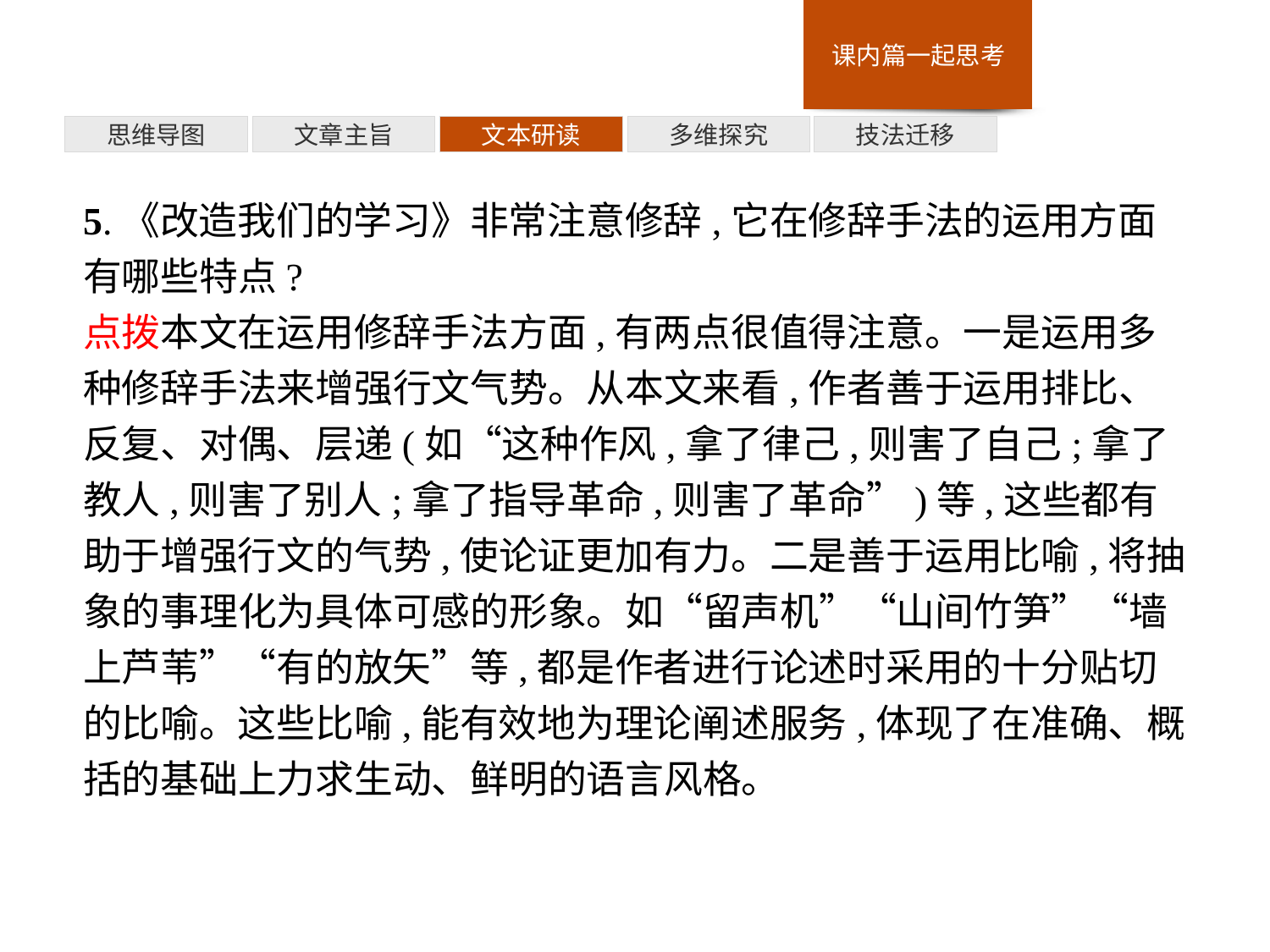

多维探究
思维导图
文章主旨
文本研读
技法迁移
5.《改造我们的学习》非常注意修辞,它在修辞手法的运用方面有哪些特点?
点拨本文在运用修辞手法方面,有两点很值得注意。一是运用多种修辞手法来增强行文气势。从本文来看,作者善于运用排比、反复、对偶、层递(如“这种作风,拿了律己,则害了自己;拿了教人,则害了别人;拿了指导革命,则害了革命”)等,这些都有助于增强行文的气势,使论证更加有力。二是善于运用比喻,将抽象的事理化为具体可感的形象。如“留声机”“山间竹笋”“墙上芦苇”“有的放矢”等,都是作者进行论述时采用的十分贴切的比喻。这些比喻,能有效地为理论阐述服务,体现了在准确、概括的基础上力求生动、鲜明的语言风格。